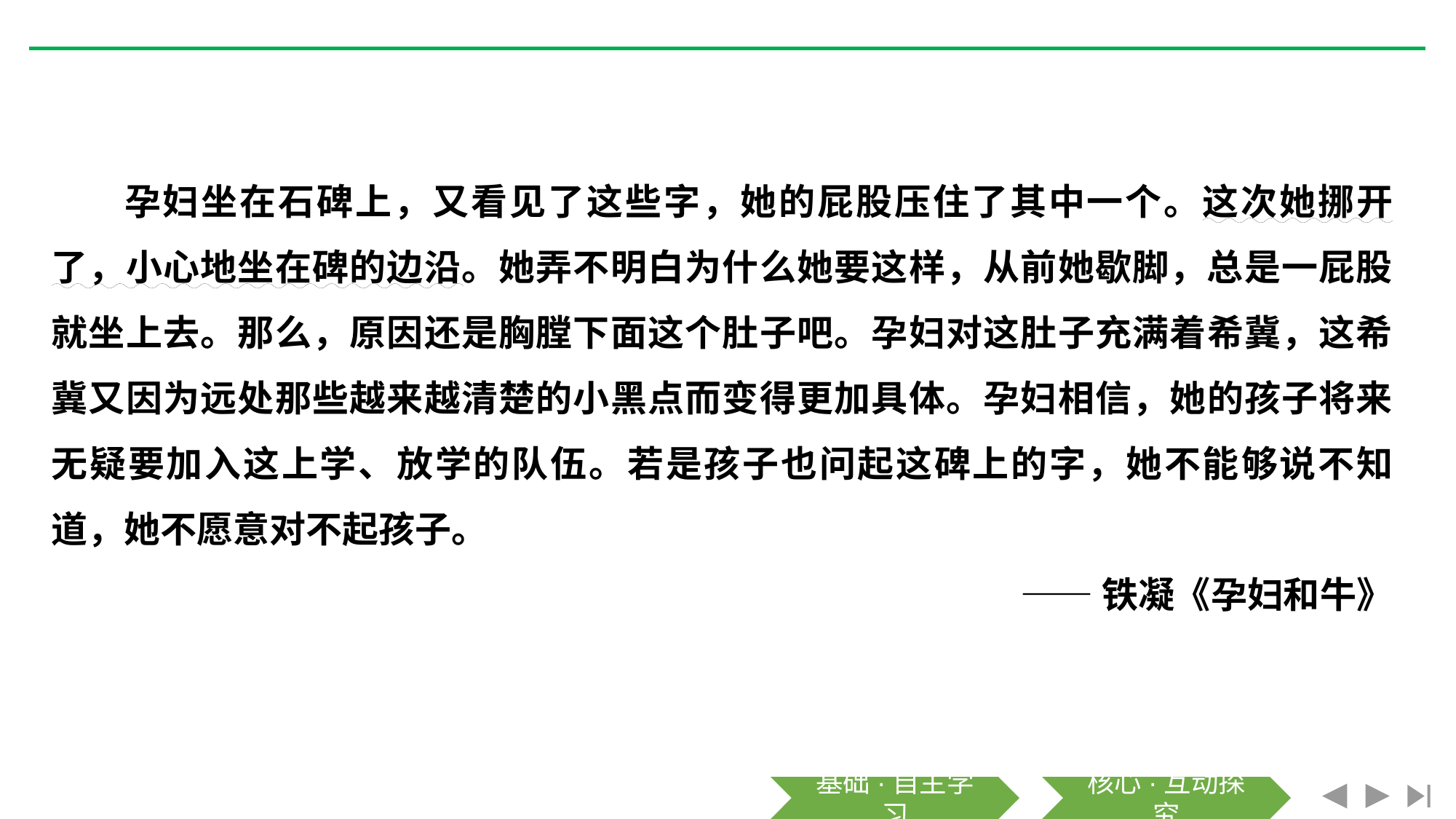

孕妇坐在石碑上，又看见了这些字，她的屁股压住了其中一个。这次她挪开了，小心地坐在碑的边沿。她弄不明白为什么她要这样，从前她歇脚，总是一屁股就坐上去。那么，原因还是胸膛下面这个肚子吧。孕妇对这肚子充满着希冀，这希冀又因为远处那些越来越清楚的小黑点而变得更加具体。孕妇相信，她的孩子将来无疑要加入这上学、放学的队伍。若是孩子也问起这碑上的字，她不能够说不知道，她不愿意对不起孩子。
——铁凝《孕妇和牛》